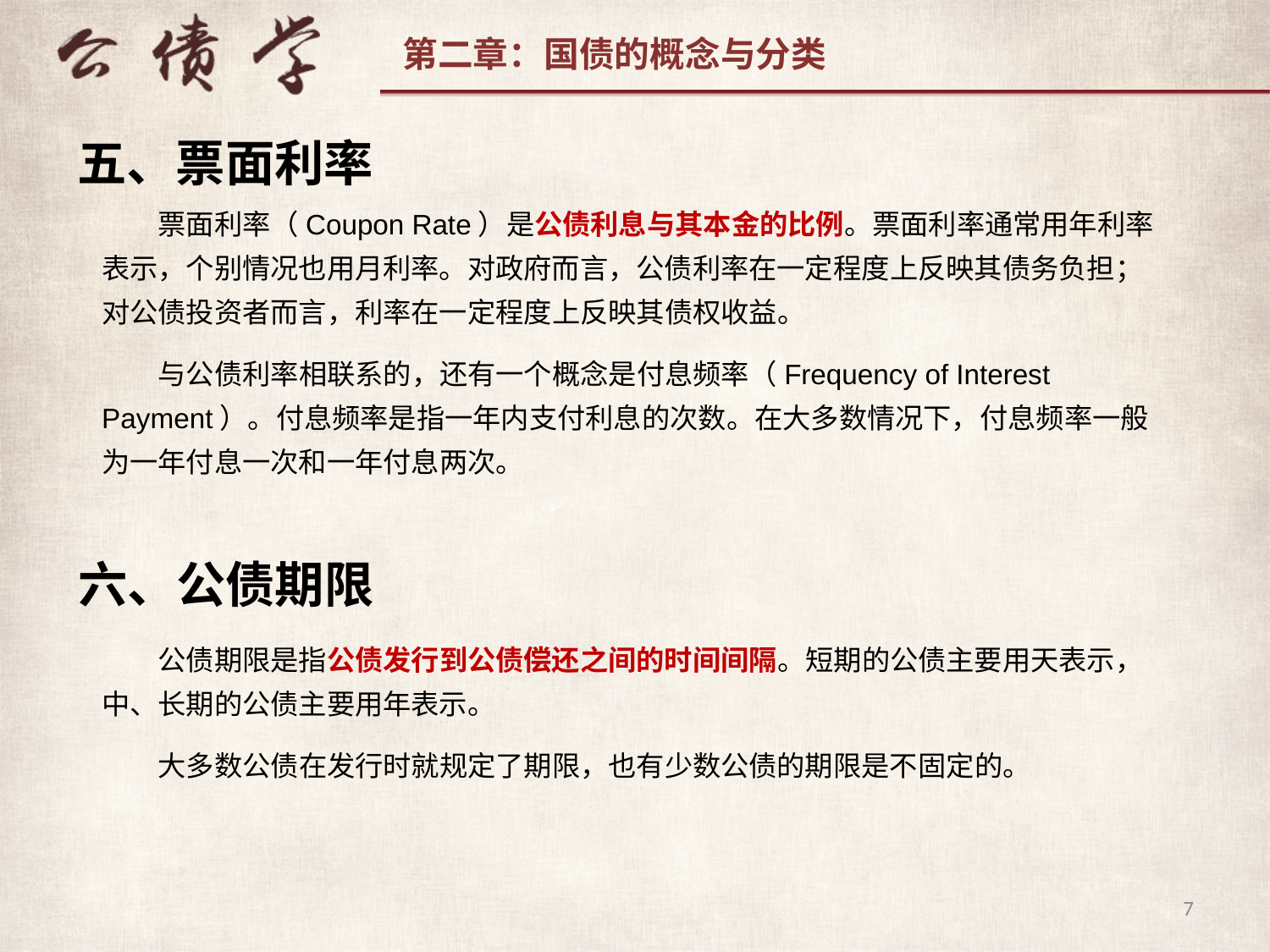

五、票面利率
  票面利率（Coupon Rate）是公债利息与其本金的比例。票面利率通常用年利率表示，个别情况也用月利率。对政府而言，公债利率在一定程度上反映其债务负担；对公债投资者而言，利率在一定程度上反映其债权收益。
  与公债利率相联系的，还有一个概念是付息频率（Frequency of Interest Payment）。付息频率是指一年内支付利息的次数。在大多数情况下，付息频率一般为一年付息一次和一年付息两次。
六、公债期限
  公债期限是指公债发行到公债偿还之间的时间间隔。短期的公债主要用天表示，中、长期的公债主要用年表示。
  大多数公债在发行时就规定了期限，也有少数公债的期限是不固定的。
7